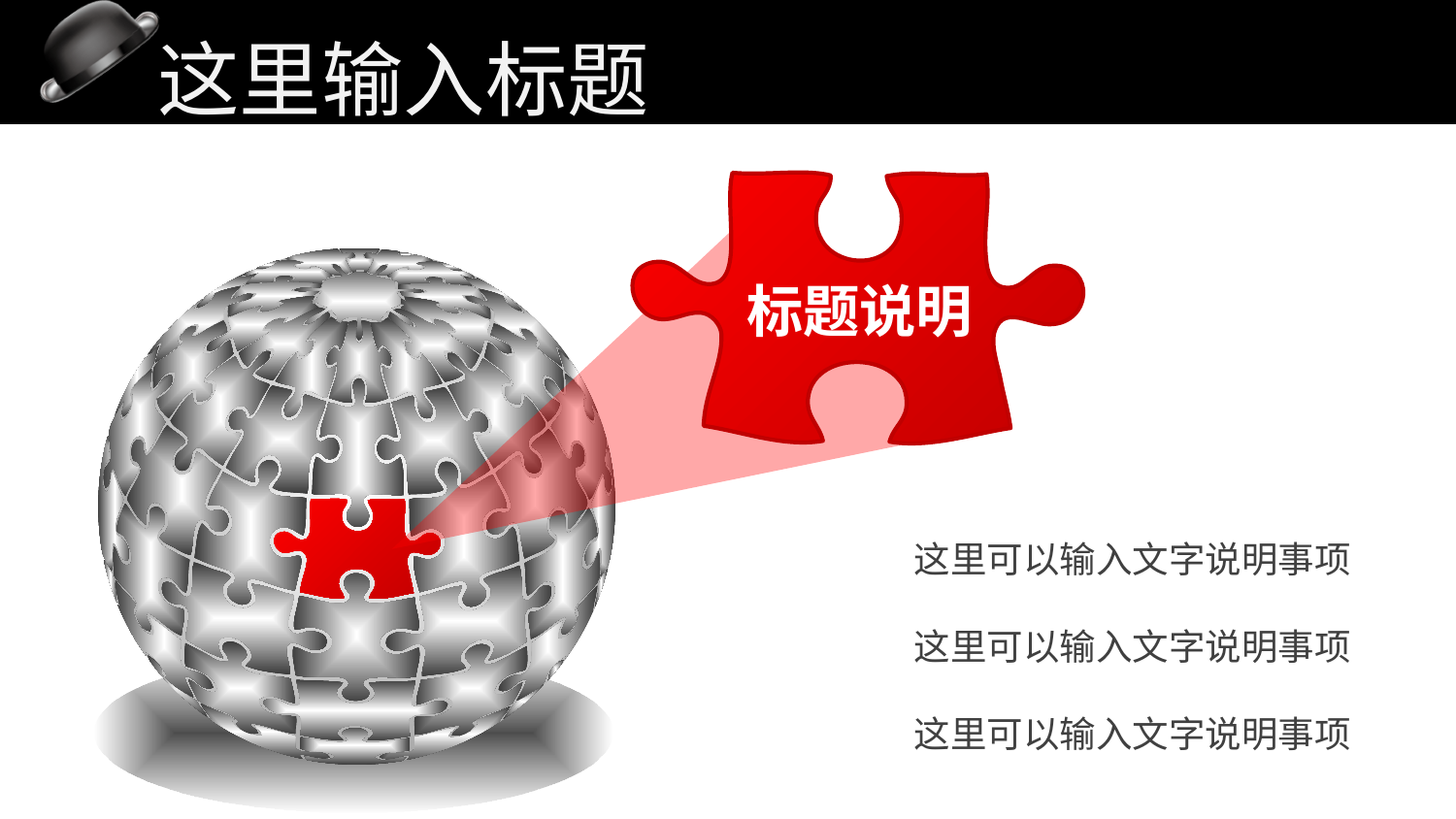

# 这里输入标题

标题说明
这里可以输入文字说明事项
这里可以输入文字说明事项
这里可以输入文字说明事项